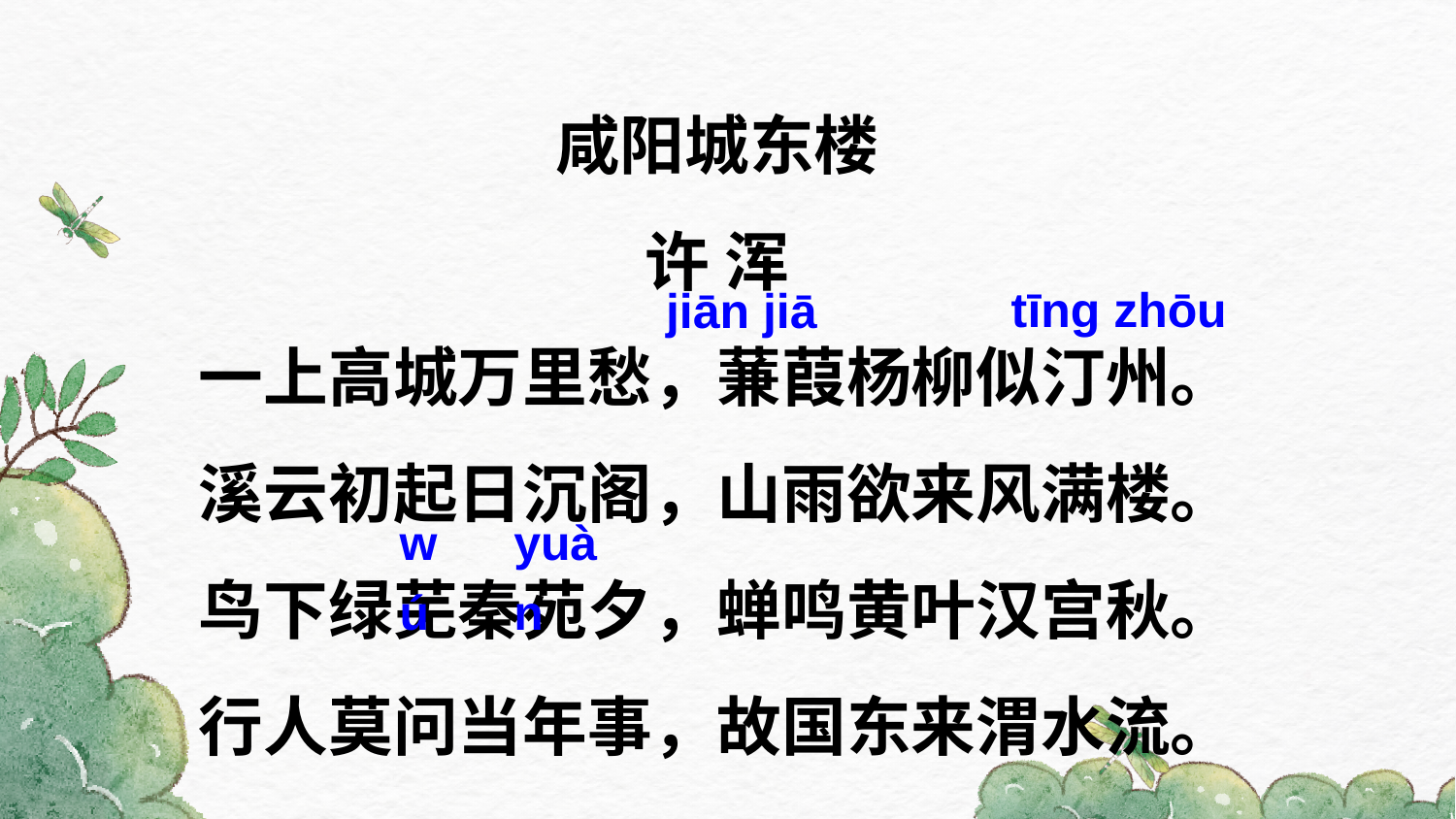

咸阳城东楼
许 浑
一上高城万里愁，蒹葭杨柳似汀州。
溪云初起日沉阁，山雨欲来风满楼。
鸟下绿芜秦苑夕，蝉鸣黄叶汉宫秋。
行人莫问当年事，故国东来渭水流。
tīnɡ zhōu
jiān jiā
wú
yuàn